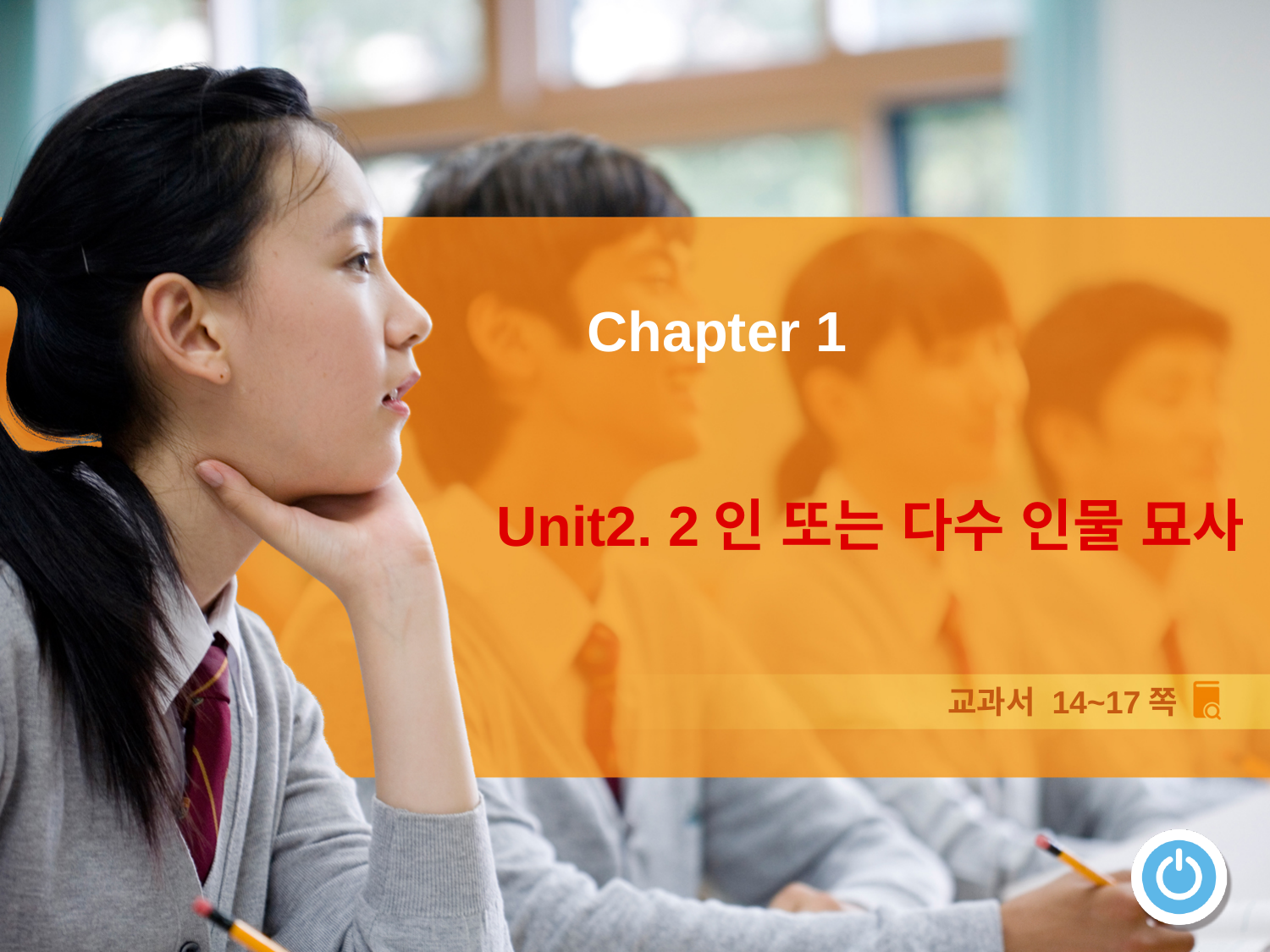

Chapter 1
Unit2. 2인 또는 다수 인물 묘사
교과서 14~17쪽